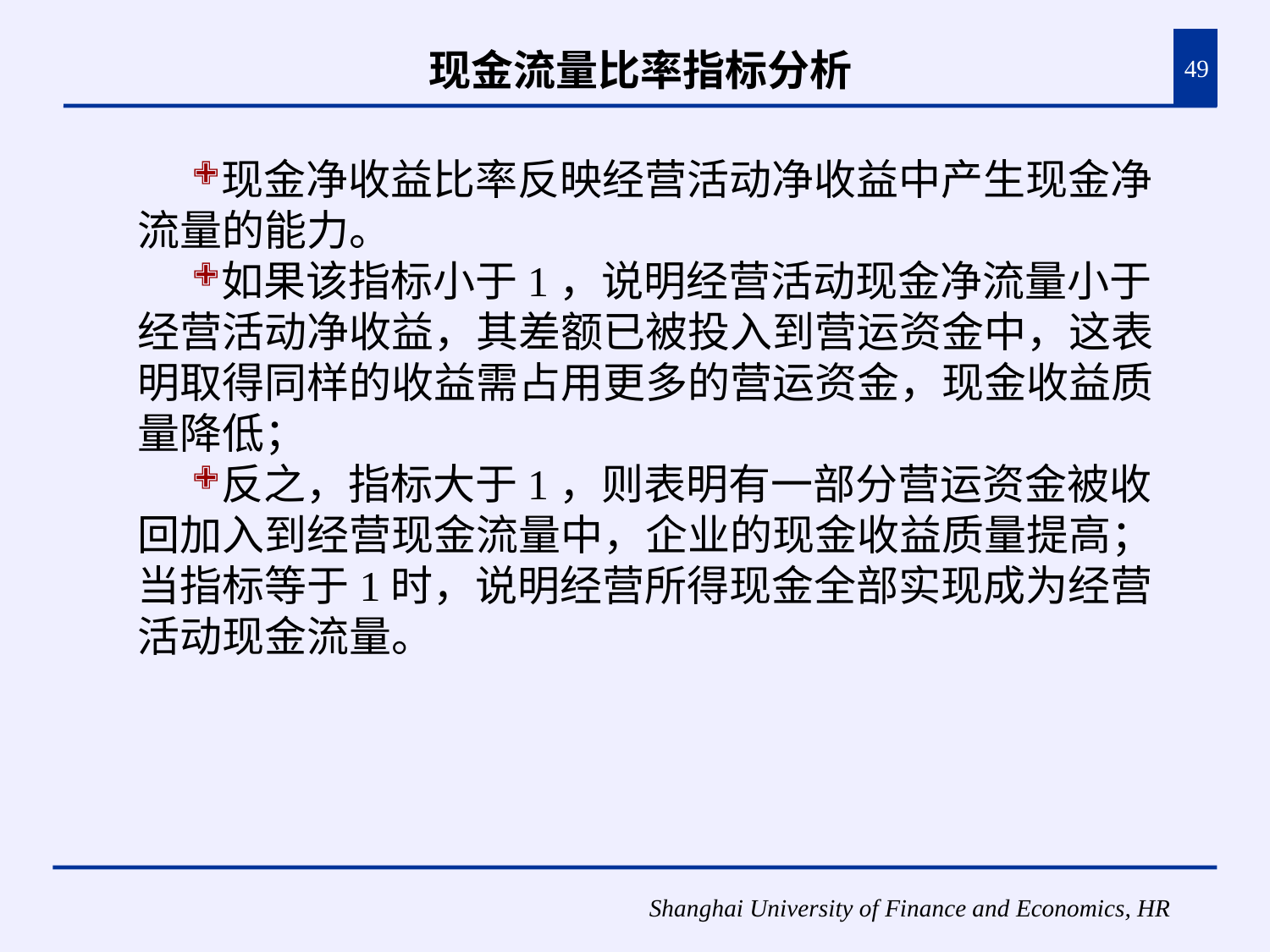

# 现金流量比率指标分析
49
现金净收益比率反映经营活动净收益中产生现金净流量的能力。
如果该指标小于1，说明经营活动现金净流量小于经营活动净收益，其差额已被投入到营运资金中，这表明取得同样的收益需占用更多的营运资金，现金收益质量降低；
反之，指标大于1，则表明有一部分营运资金被收回加入到经营现金流量中，企业的现金收益质量提高；当指标等于1时，说明经营所得现金全部实现成为经营活动现金流量。